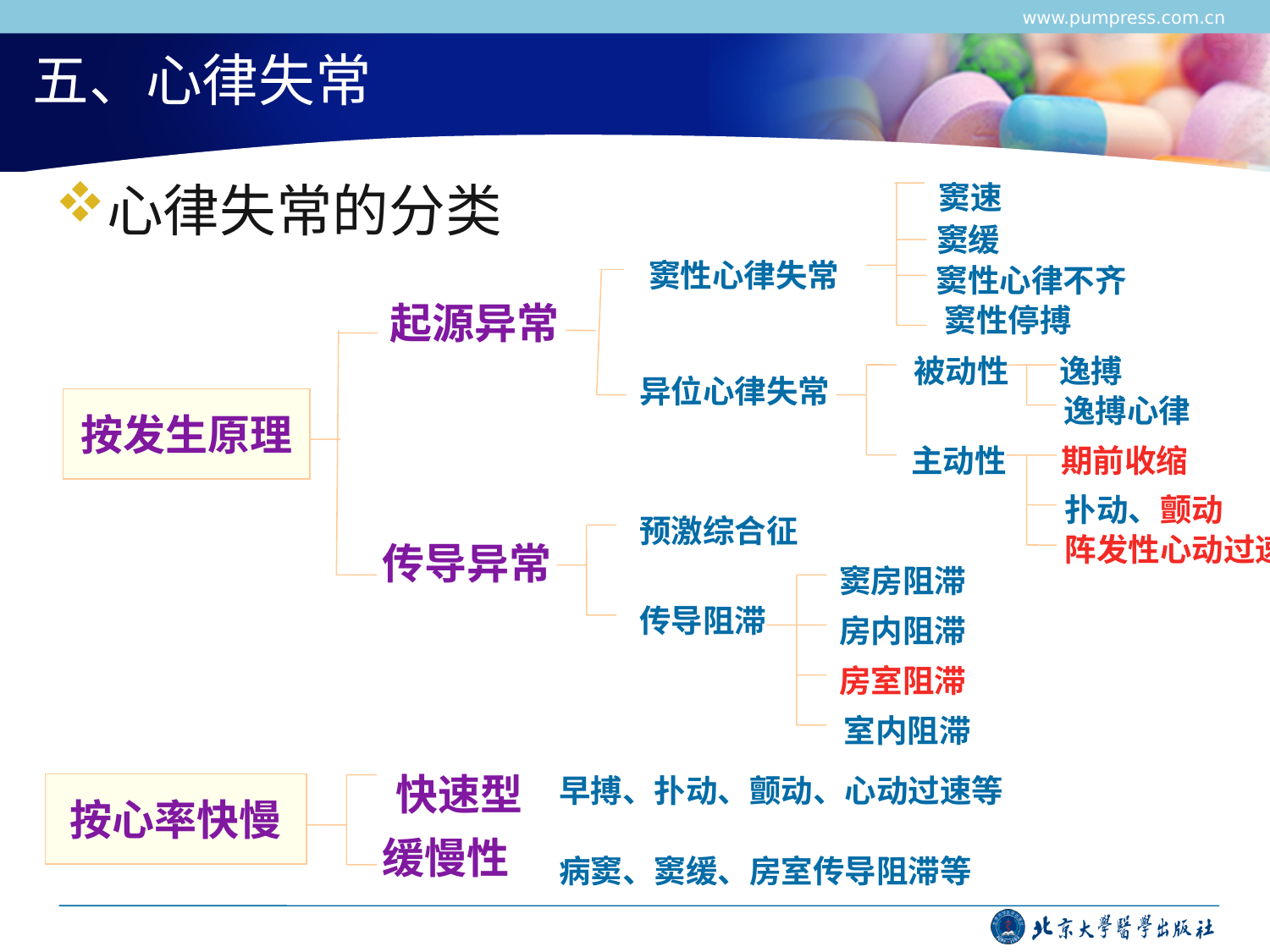

www.pumpress.com.cn
# 五、心律失常
心律失常的分类
窦速

窦缓

 窦性心律失常
窦性心律不齐

起源异常

  窦性停搏

 被动性
逸搏

异位心律失常

 逸搏心律
按发生原理

  主动性
  期前收缩

  扑动、颤动
预激综合征

  阵发性心动过速

传导异常

窦房阻滞

传导阻滞
房内阻滞

房室阻滞

 室内阻滞

 快速型
早搏、扑动、颤动、心动过速等
按心率快慢

缓慢性
病窦、窦缓、房室传导阻滞等